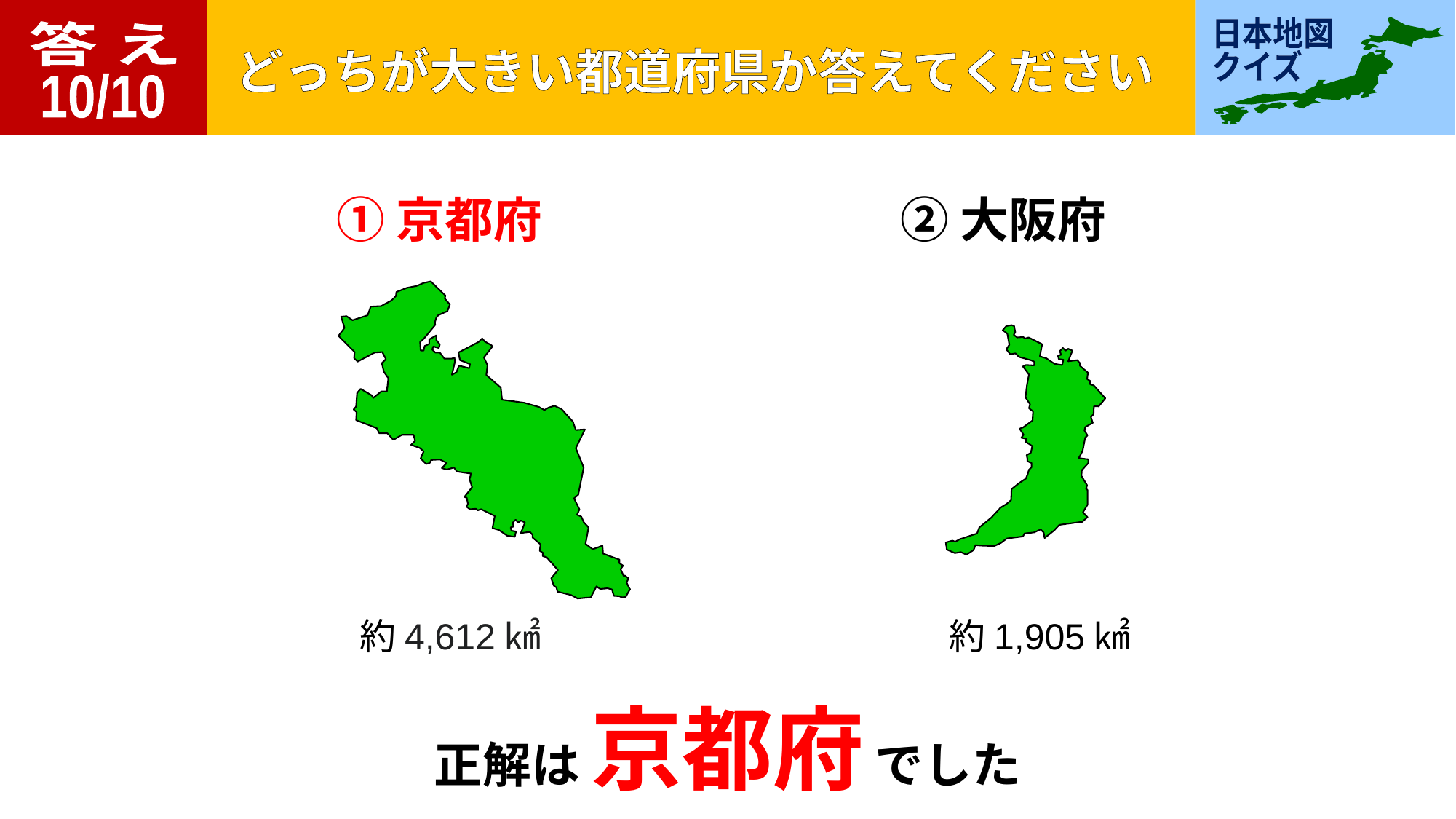

答 え
10/10
①京都府
②大阪府

約4,612㎢
約1,905㎢
正解は 京都府 でした